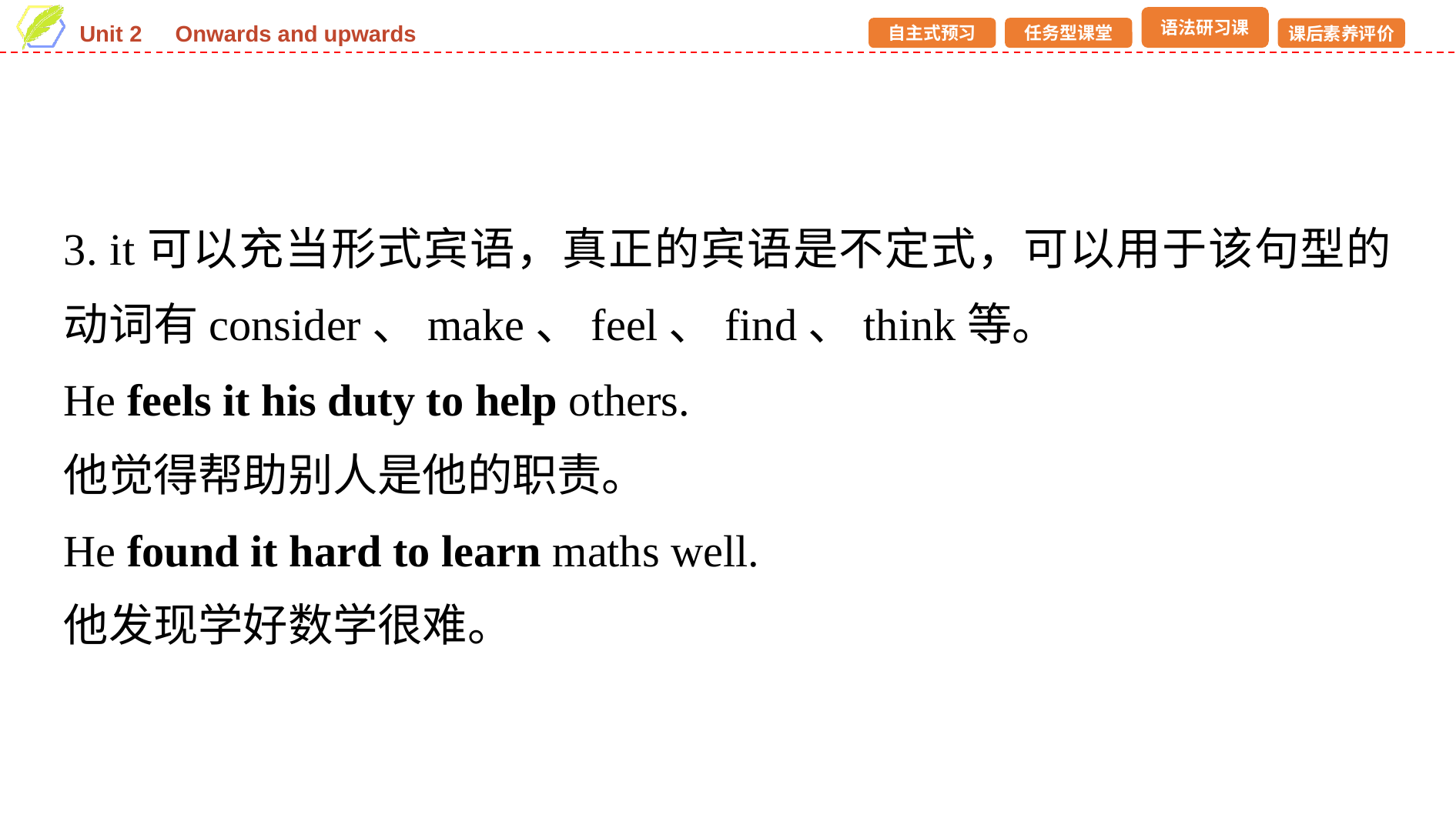

3. it可以充当形式宾语，真正的宾语是不定式，可以用于该句型的动词有consider、make、feel、find、think等。
He feels it his duty to help others.
他觉得帮助别人是他的职责。
He found it hard to learn maths well.
他发现学好数学很难。